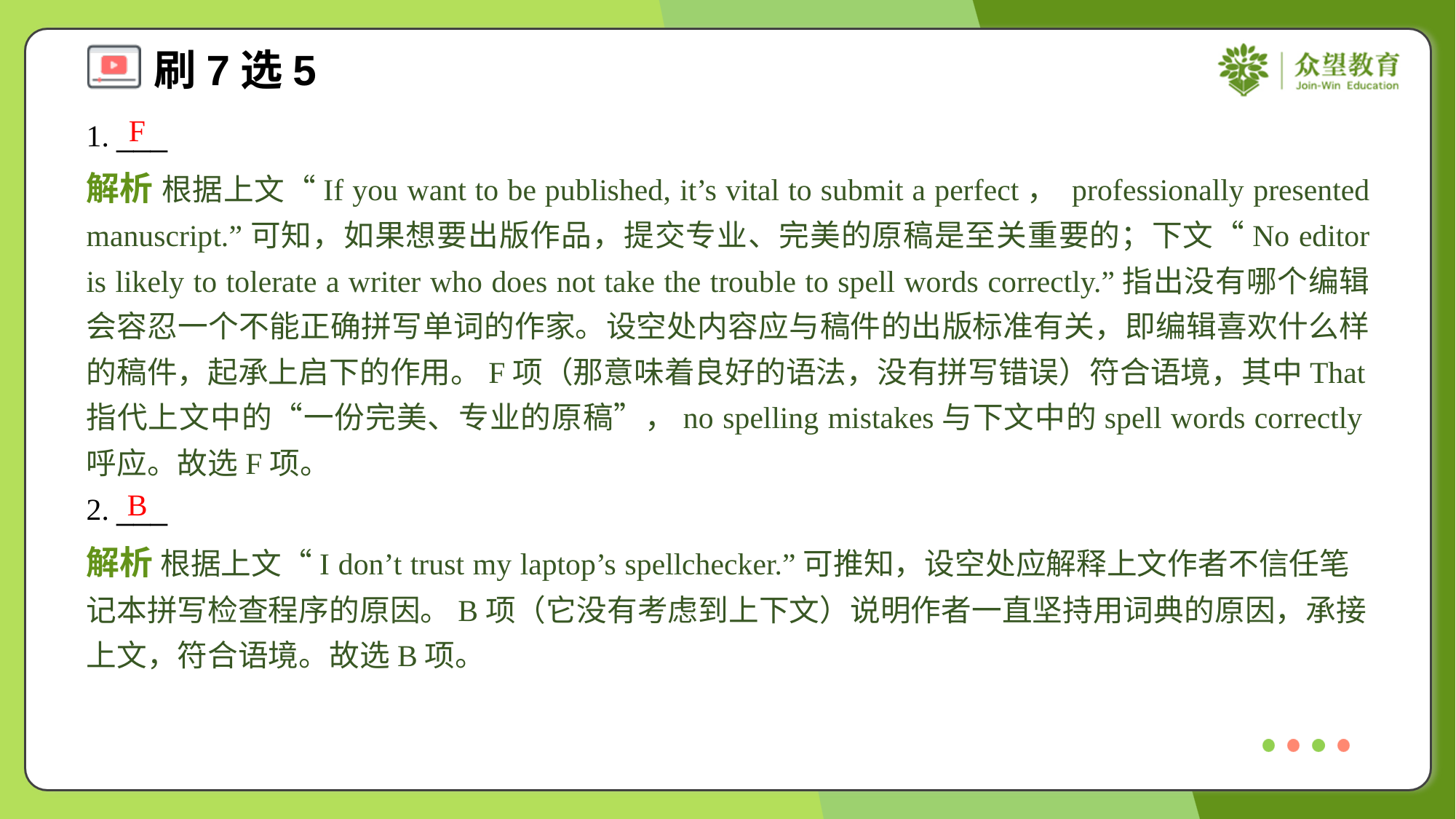

F
1. ___
解析 根据上文“If you want to be published, it’s vital to submit a perfect， professionally presented manuscript.”可知，如果想要出版作品，提交专业、完美的原稿是至关重要的；下文“No editor is likely to tolerate a writer who does not take the trouble to spell words correctly.”指出没有哪个编辑会容忍一个不能正确拼写单词的作家。设空处内容应与稿件的出版标准有关，即编辑喜欢什么样的稿件，起承上启下的作用。F项（那意味着良好的语法，没有拼写错误）符合语境，其中That指代上文中的“一份完美、专业的原稿”，no spelling mistakes与下文中的spell words correctly呼应。故选F项。
B
2. ___
解析 根据上文“I don’t trust my laptop’s spellchecker.”可推知，设空处应解释上文作者不信任笔记本拼写检查程序的原因。B项（它没有考虑到上下文）说明作者一直坚持用词典的原因，承接上文，符合语境。故选B项。